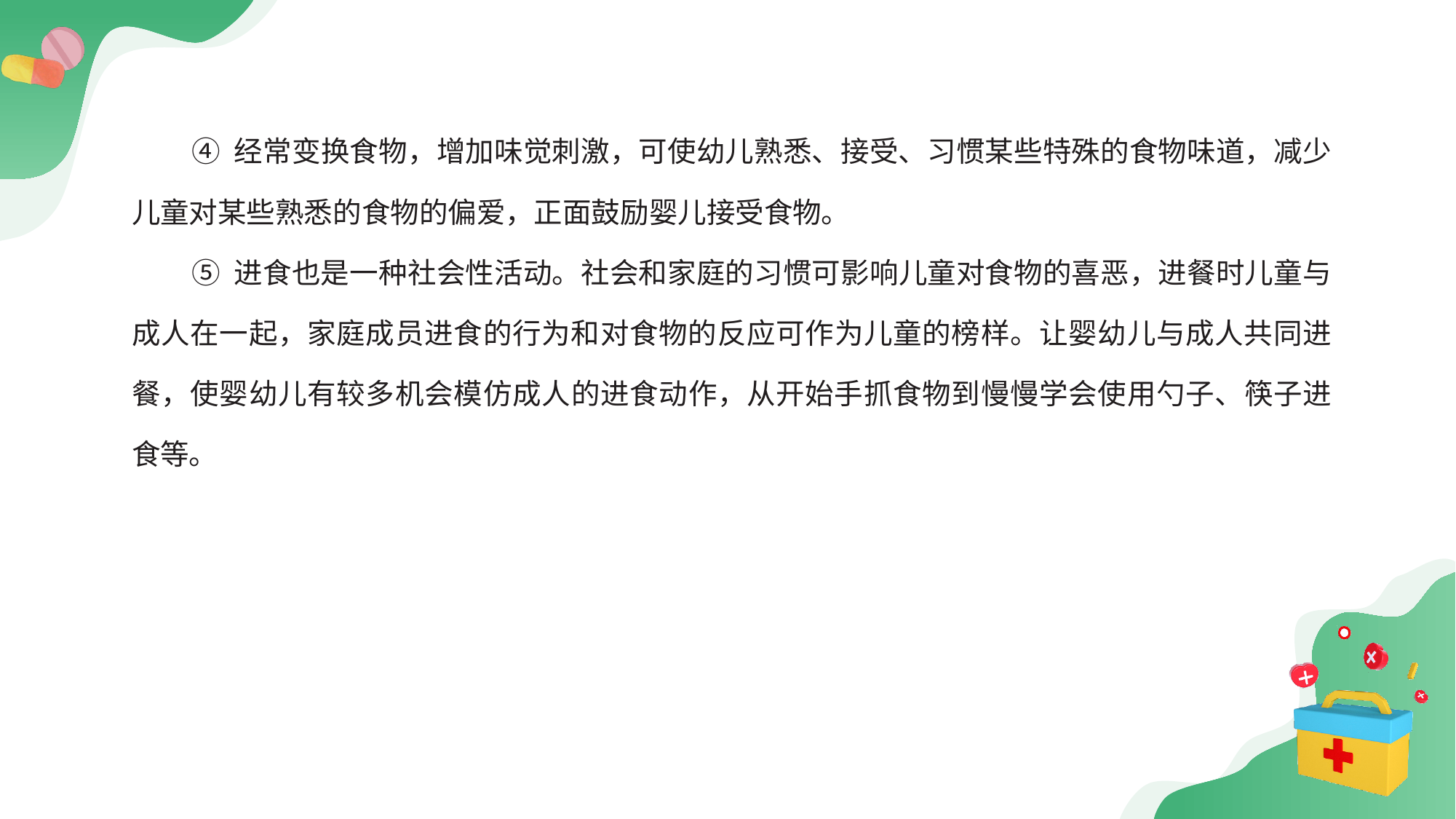

④ 经常变换食物，增加味觉刺激，可使幼儿熟悉、接受、习惯某些特殊的食物味道，减少儿童对某些熟悉的食物的偏爱，正面鼓励婴儿接受食物。
⑤ 进食也是一种社会性活动。社会和家庭的习惯可影响儿童对食物的喜恶，进餐时儿童与成人在一起，家庭成员进食的行为和对食物的反应可作为儿童的榜样。让婴幼儿与成人共同进餐，使婴幼儿有较多机会模仿成人的进食动作，从开始手抓食物到慢慢学会使用勺子、筷子进食等。